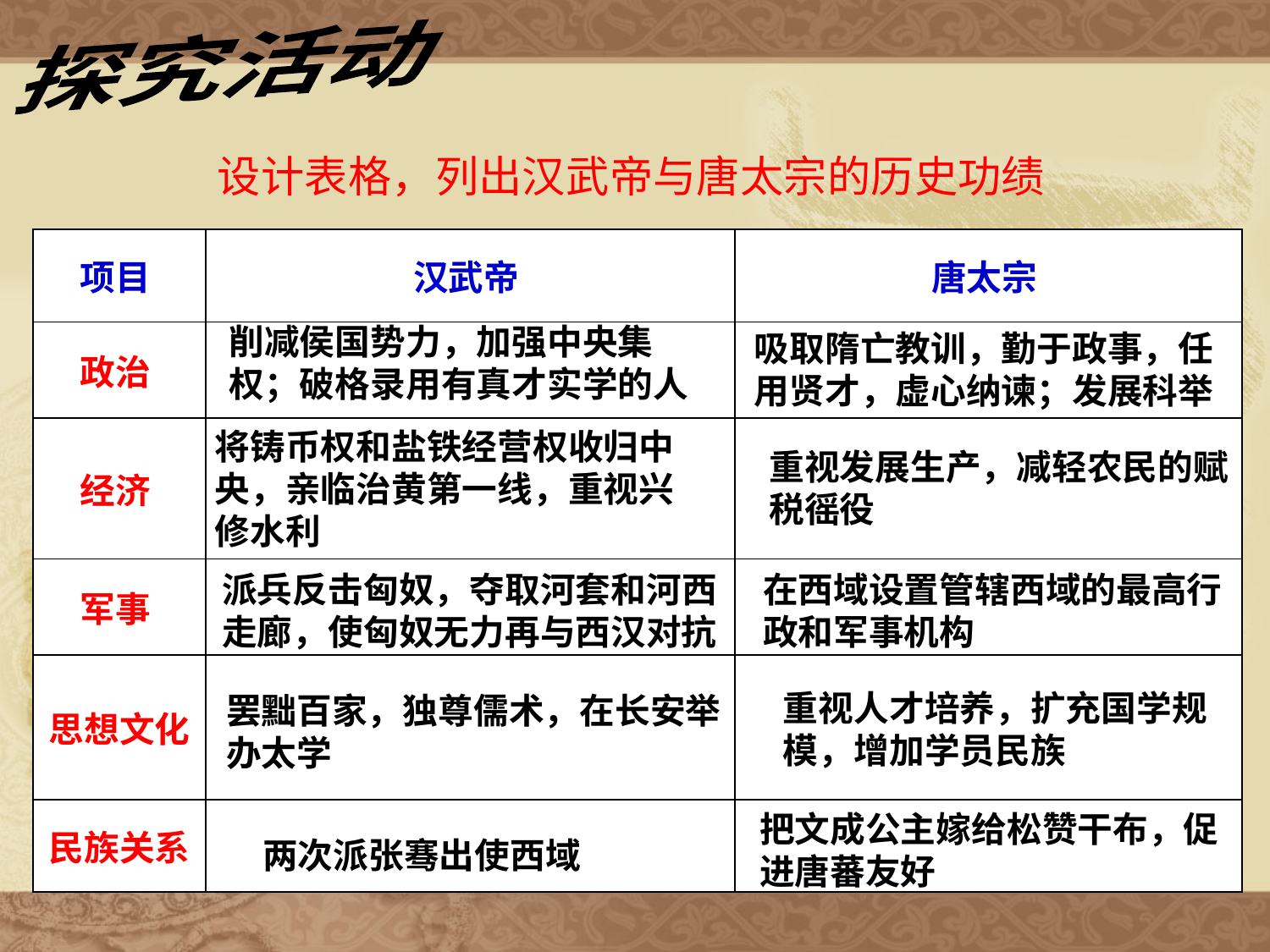

探究活动
设计表格，列出汉武帝与唐太宗的历史功绩
| 项目 | 汉武帝 | 唐太宗 |
| --- | --- | --- |
| 政治 |  |  |
| 经济 |  |  |
| 军事 |  |  |
| 思想文化 |  |  |
| 民族关系 |  |  |
削减侯国势力，加强中央集权；破格录用有真才实学的人
吸取隋亡教训，勤于政事，任用贤才，虚心纳谏；发展科举
将铸币权和盐铁经营权收归中央，亲临治黄第一线，重视兴修水利
重视发展生产，减轻农民的赋
税徭役
派兵反击匈奴，夺取河套和河西
走廊，使匈奴无力再与西汉对抗
在西域设置管辖西域的最高行
政和军事机构
重视人才培养，扩充国学规
模，增加学员民族
罢黜百家，独尊儒术，在长安举
办太学
把文成公主嫁给松赞干布，促
进唐蕃友好
两次派张骞出使西域